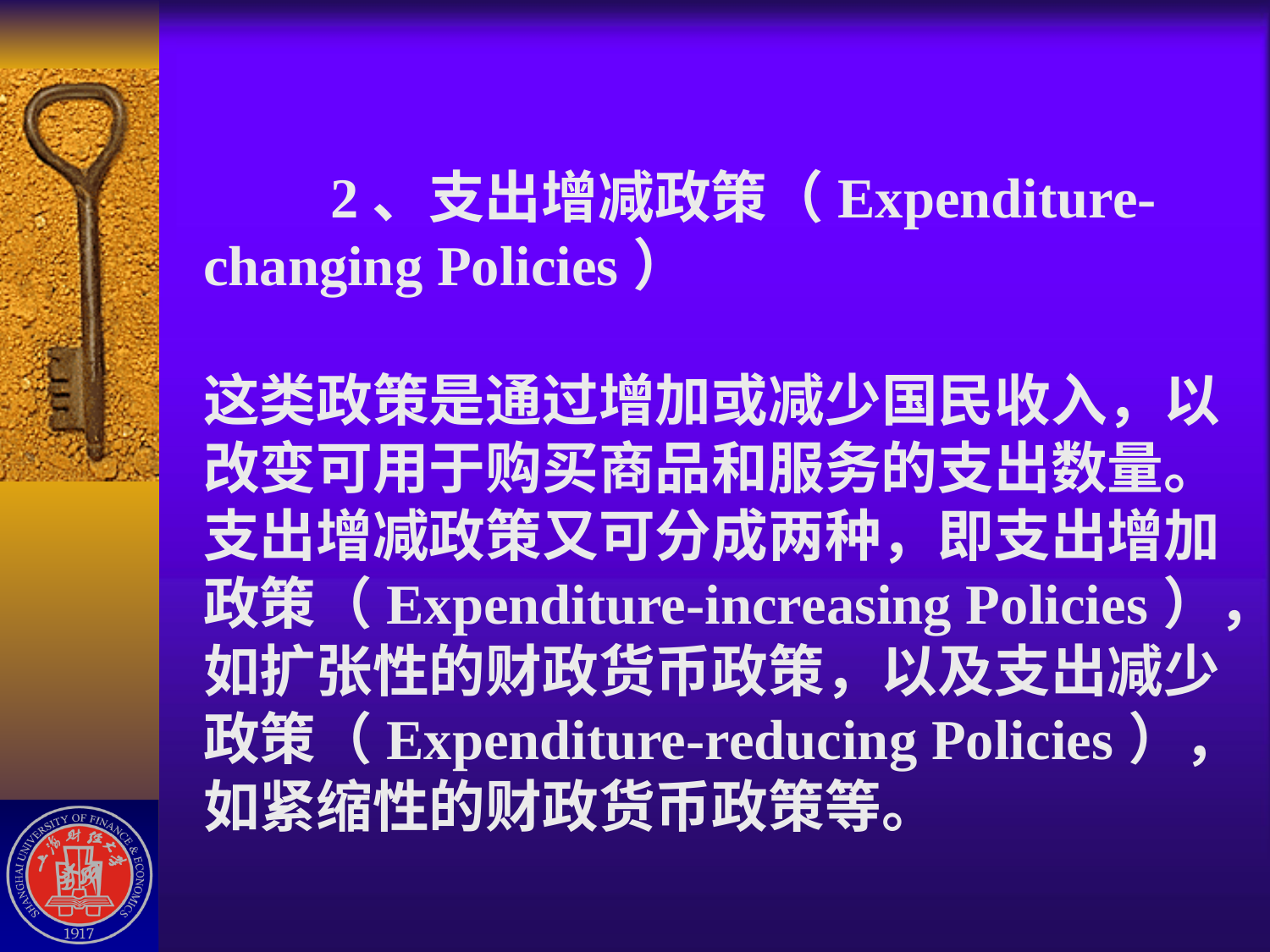

# 2、支出增减政策（Expenditure-changing Policies） 这类政策是通过增加或减少国民收入，以改变可用于购买商品和服务的支出数量。支出增减政策又可分成两种，即支出增加政策（Expenditure-increasing Policies），如扩张性的财政货币政策，以及支出减少政策（Expenditure-reducing Policies），如紧缩性的财政货币政策等。